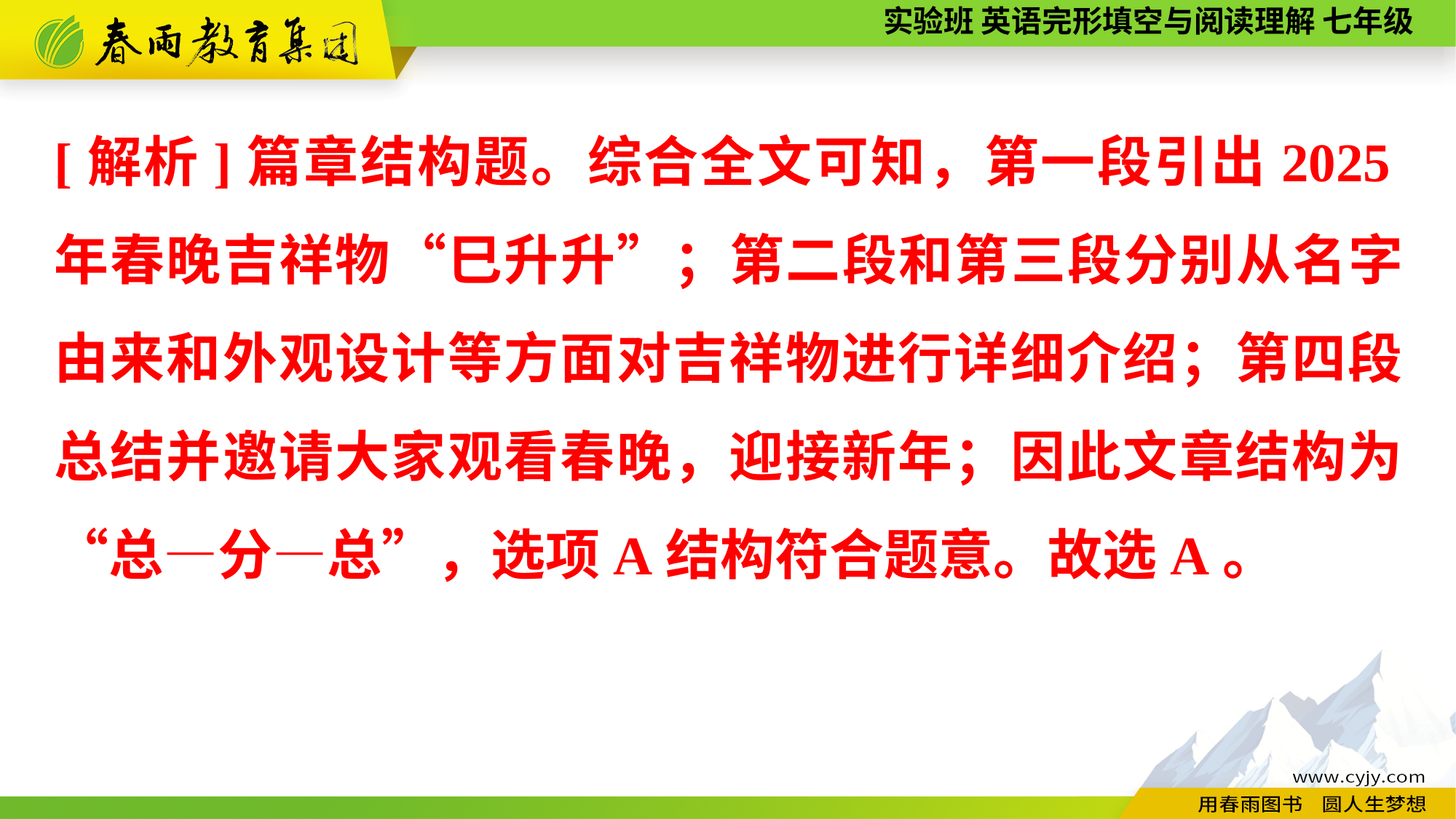

[解析]篇章结构题。综合全文可知，第一段引出2025年春晚吉祥物“巳升升”；第二段和第三段分别从名字由来和外观设计等方面对吉祥物进行详细介绍；第四段总结并邀请大家观看春晚，迎接新年；因此文章结构为“总—分—总”，选项A结构符合题意。故选A。